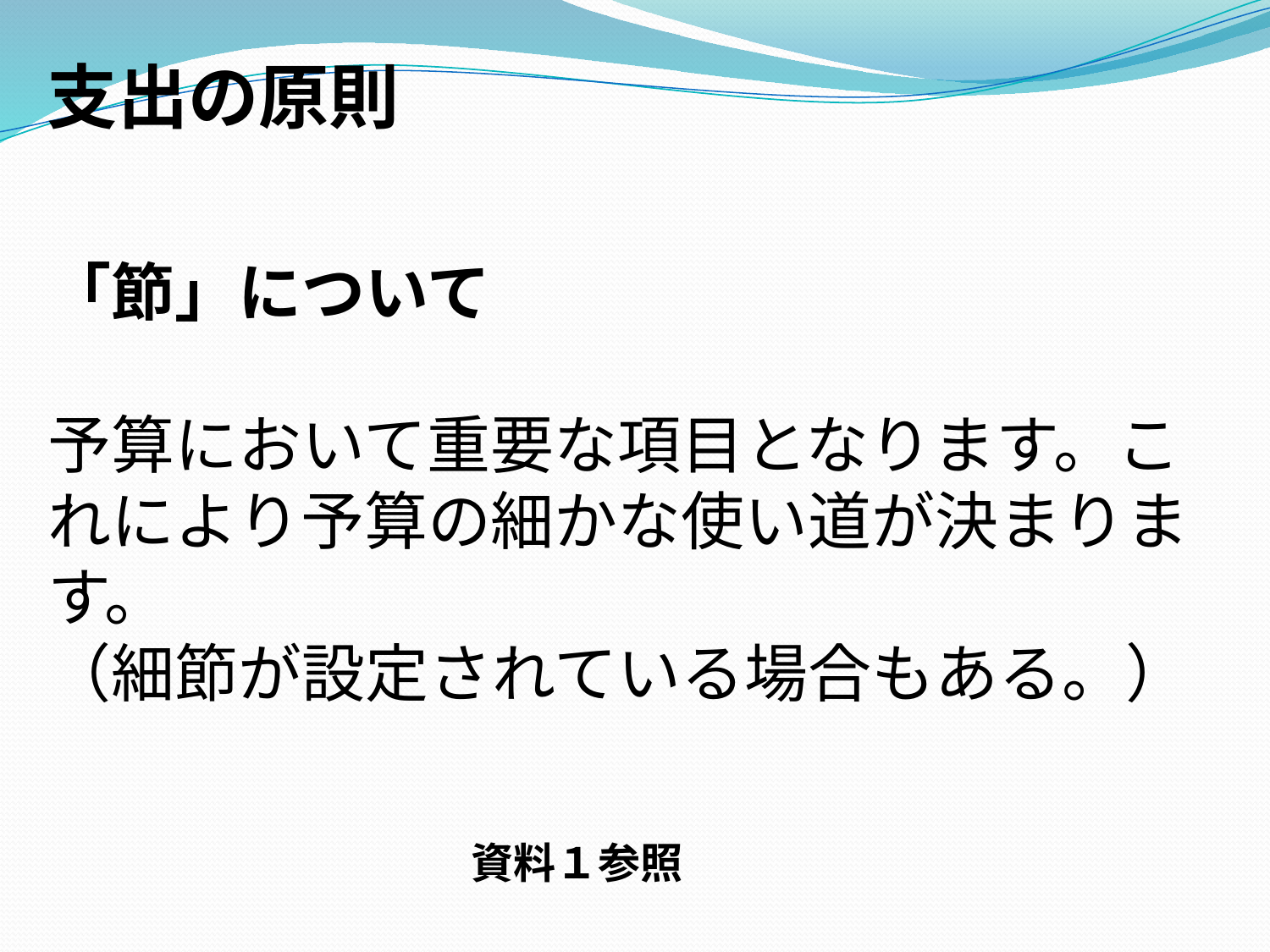

支出の原則
「節」について

予算において重要な項目となります。これにより予算の細かな使い道が決まります。
（細節が設定されている場合もある。）

　　　　　　　　　　資料１参照